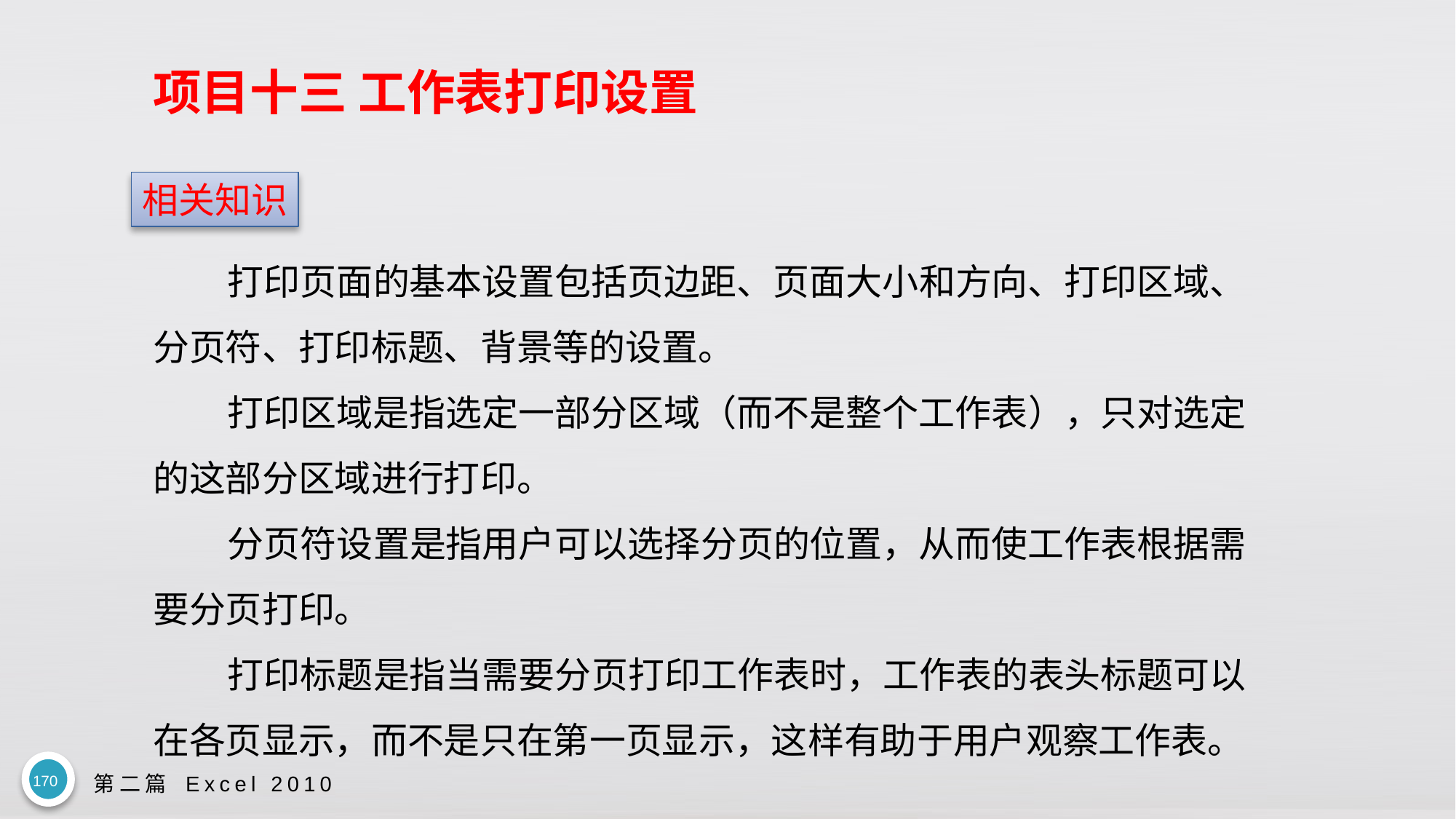

# 项目十三 工作表打印设置
相关知识
打印页面的基本设置包括页边距、页面大小和方向、打印区域、分页符、打印标题、背景等的设置。
打印区域是指选定一部分区域（而不是整个工作表），只对选定的这部分区域进行打印。
分页符设置是指用户可以选择分页的位置，从而使工作表根据需要分页打印。
打印标题是指当需要分页打印工作表时，工作表的表头标题可以在各页显示，而不是只在第一页显示，这样有助于用户观察工作表。
170